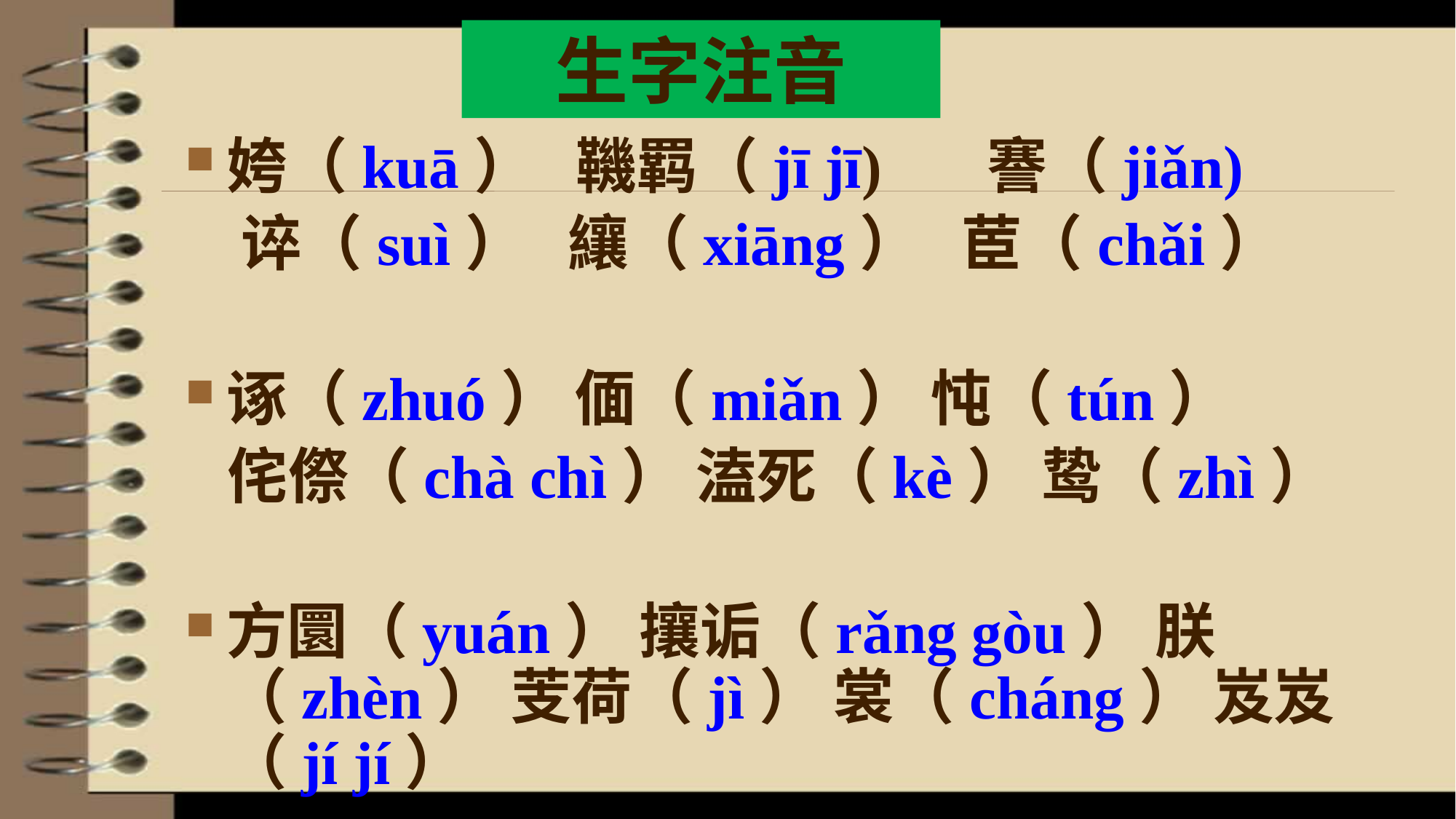

生字注音
姱（kuā）   鞿羁（jī jī)      謇（jiǎn)
   谇（suì）   纕（xiāng）   茞（chǎi）

诼（zhuó） 偭（miǎn） 忳（tún）
  侘傺（chà chì） 溘死（kè） 鸷（zhì）

方圜（yuán） 攘诟（rǎng gòu） 朕（zhèn） 芰荷（jì） 裳（cháng） 岌岌（jí jí）